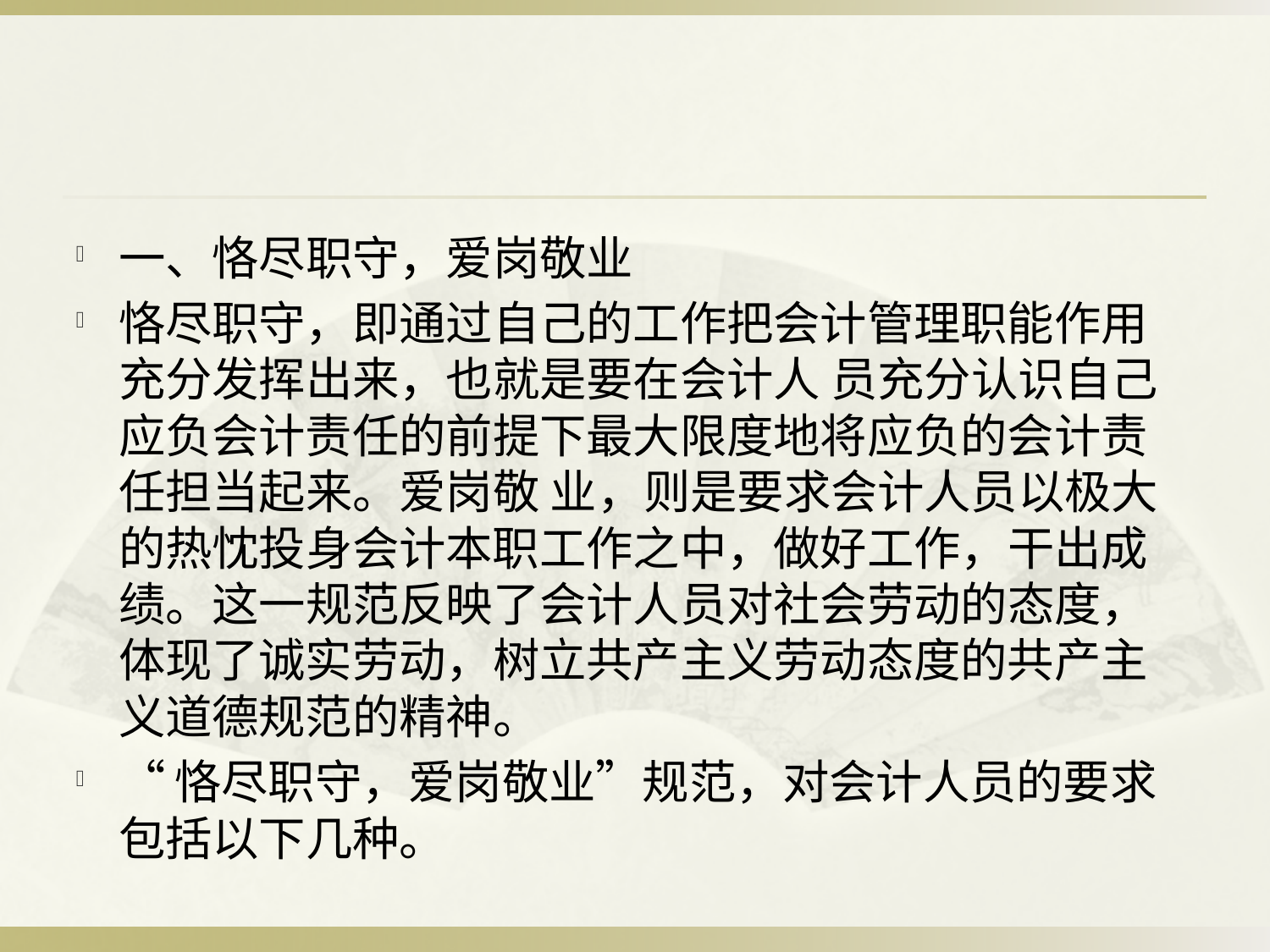

一、恪尽职守，爱岗敬业
恪尽职守，即通过自己的工作把会计管理职能作用充分发挥出来，也就是要在会计人 员充分认识自己应负会计责任的前提下最大限度地将应负的会计责任担当起来。爱岗敬 业，则是要求会计人员以极大的热忱投身会计本职工作之中，做好工作，干出成绩。这一规范反映了会计人员对社会劳动的态度，体现了诚实劳动，树立共产主义劳动态度的共产主义道德规范的精神。
“恪尽职守，爱岗敬业”规范，对会计人员的要求包括以下几种。